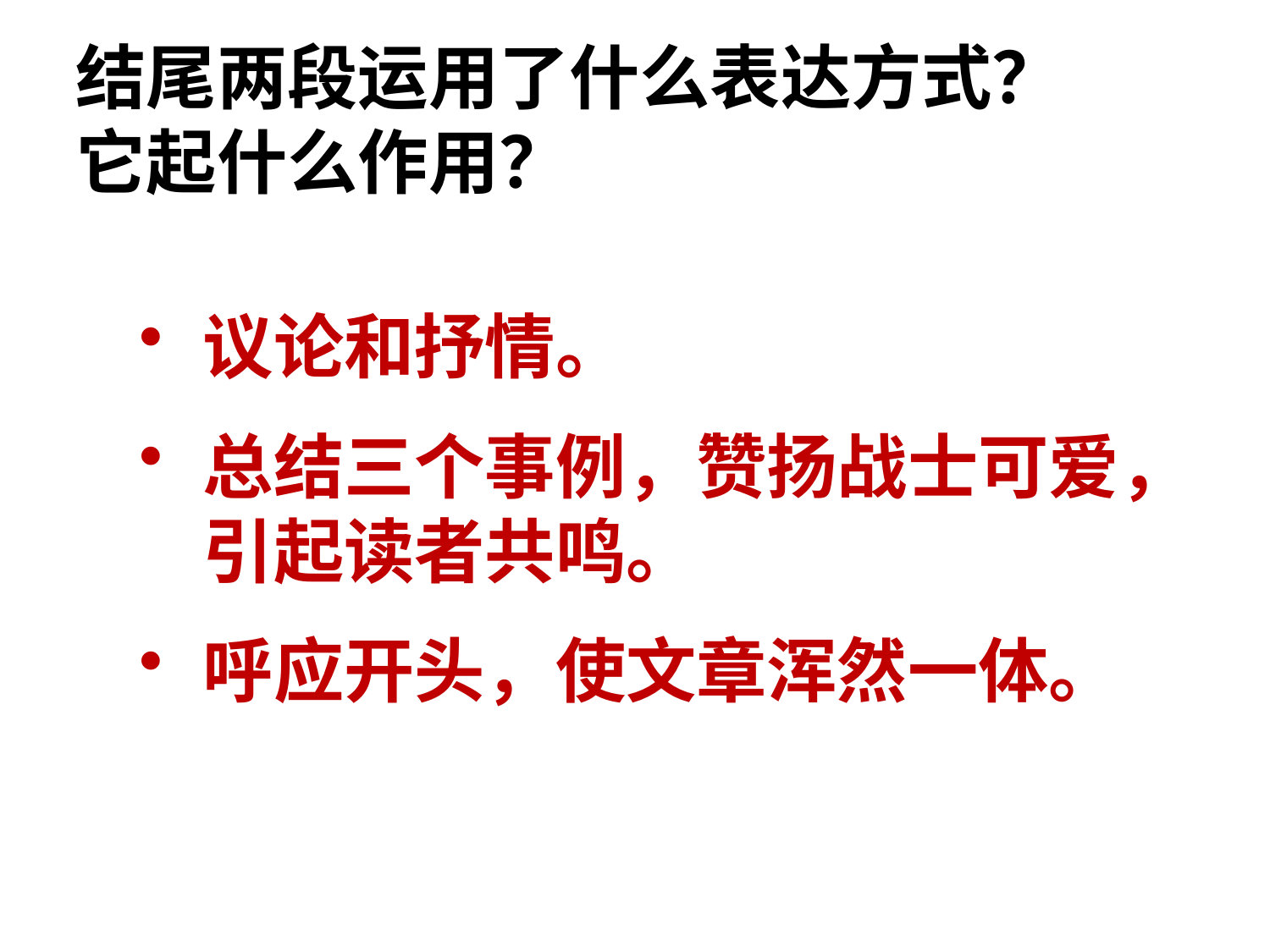

结尾两段运用了什么表达方式？
它起什么作用？

议论和抒情。
总结三个事例，赞扬战士可爱，引起读者共鸣。
呼应开头，使文章浑然一体。